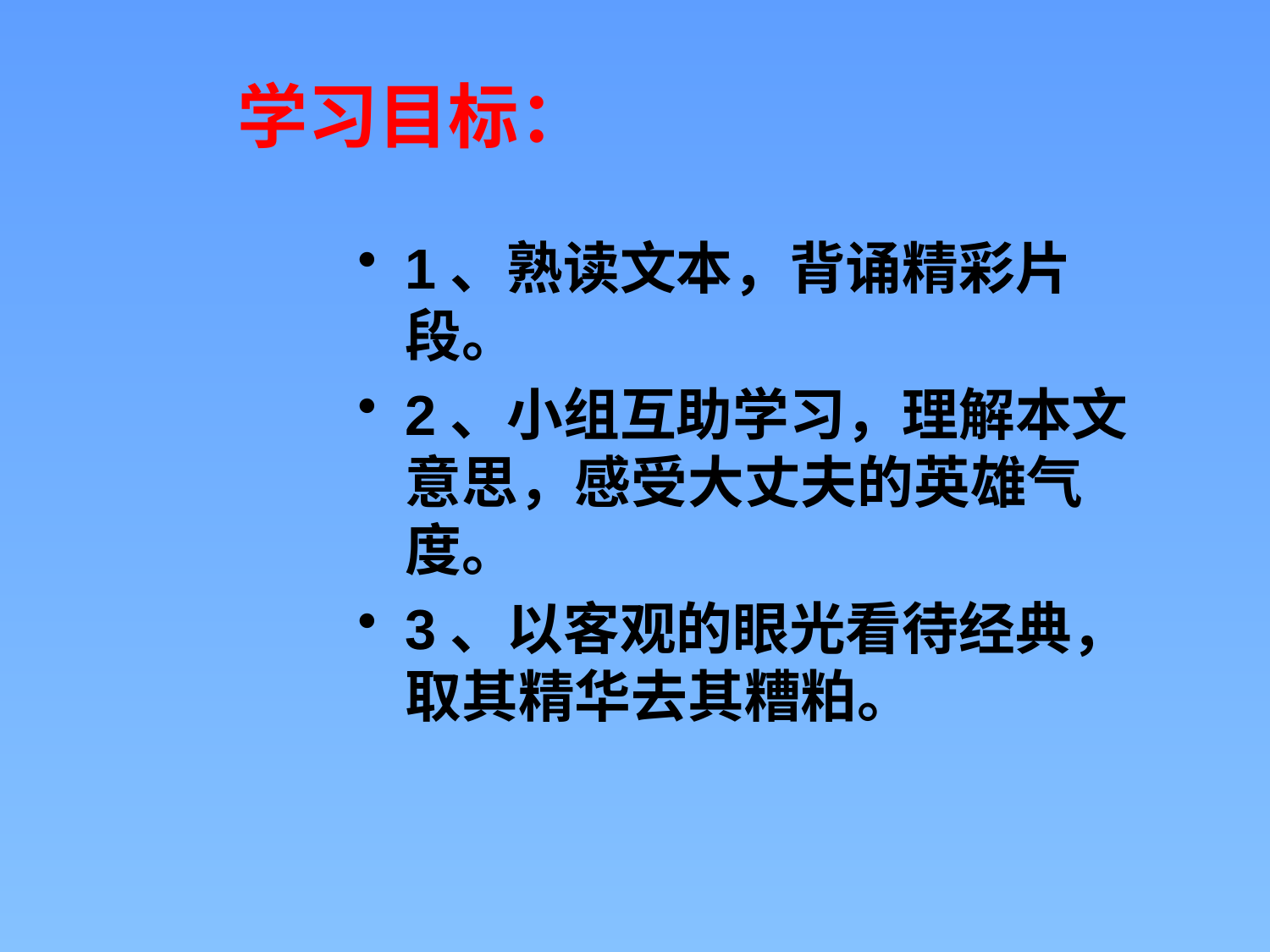

学习目标：
1、熟读文本，背诵精彩片段。
2、小组互助学习，理解本文意思，感受大丈夫的英雄气度。
3、以客观的眼光看待经典，取其精华去其糟粕。